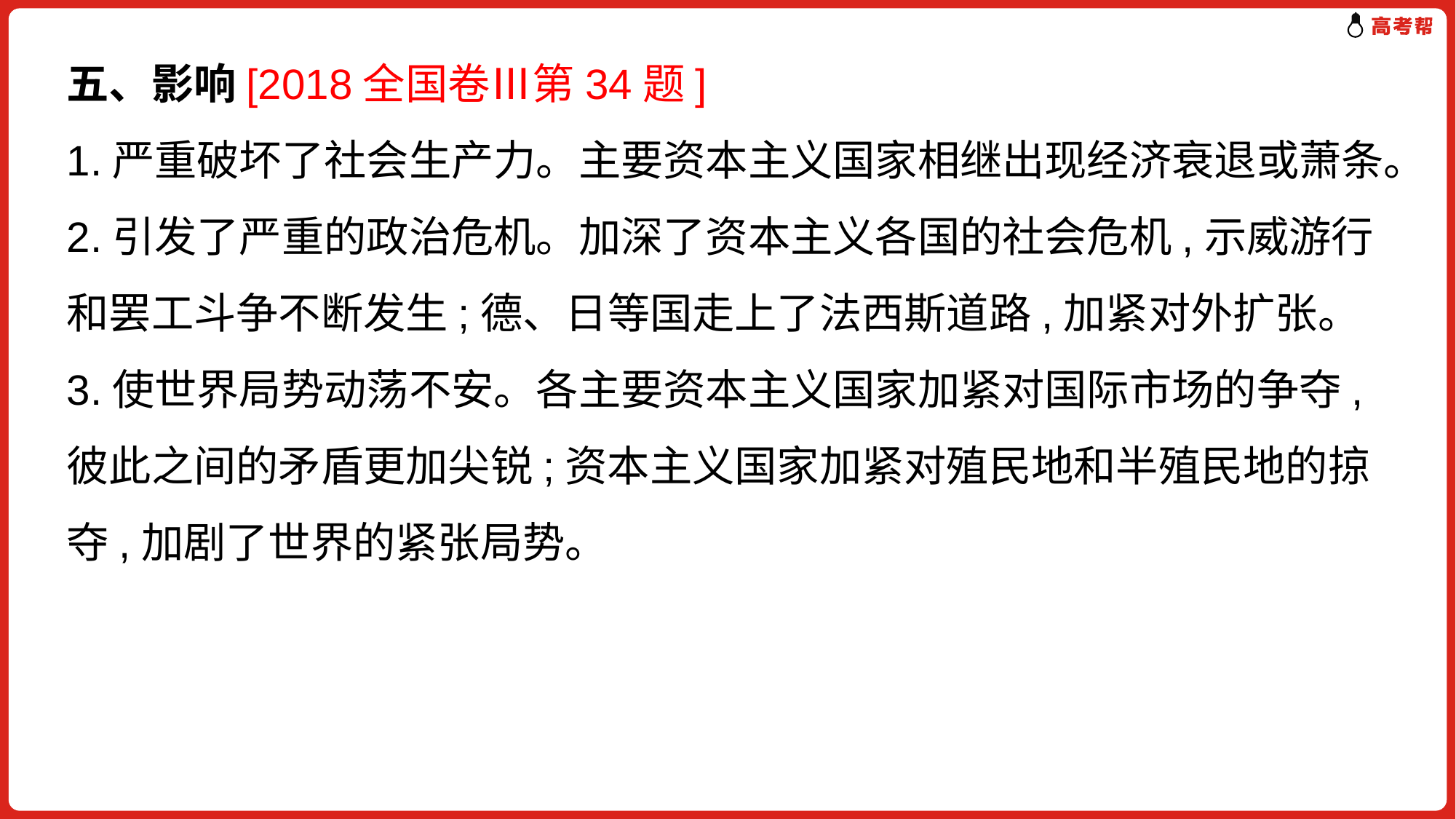

五、影响[2018全国卷Ⅲ第34题]
1.严重破坏了社会生产力。主要资本主义国家相继出现经济衰退或萧条。
2.引发了严重的政治危机。加深了资本主义各国的社会危机,示威游行和罢工斗争不断发生;德、日等国走上了法西斯道路,加紧对外扩张。
3.使世界局势动荡不安。各主要资本主义国家加紧对国际市场的争夺,彼此之间的矛盾更加尖锐;资本主义国家加紧对殖民地和半殖民地的掠夺,加剧了世界的紧张局势。